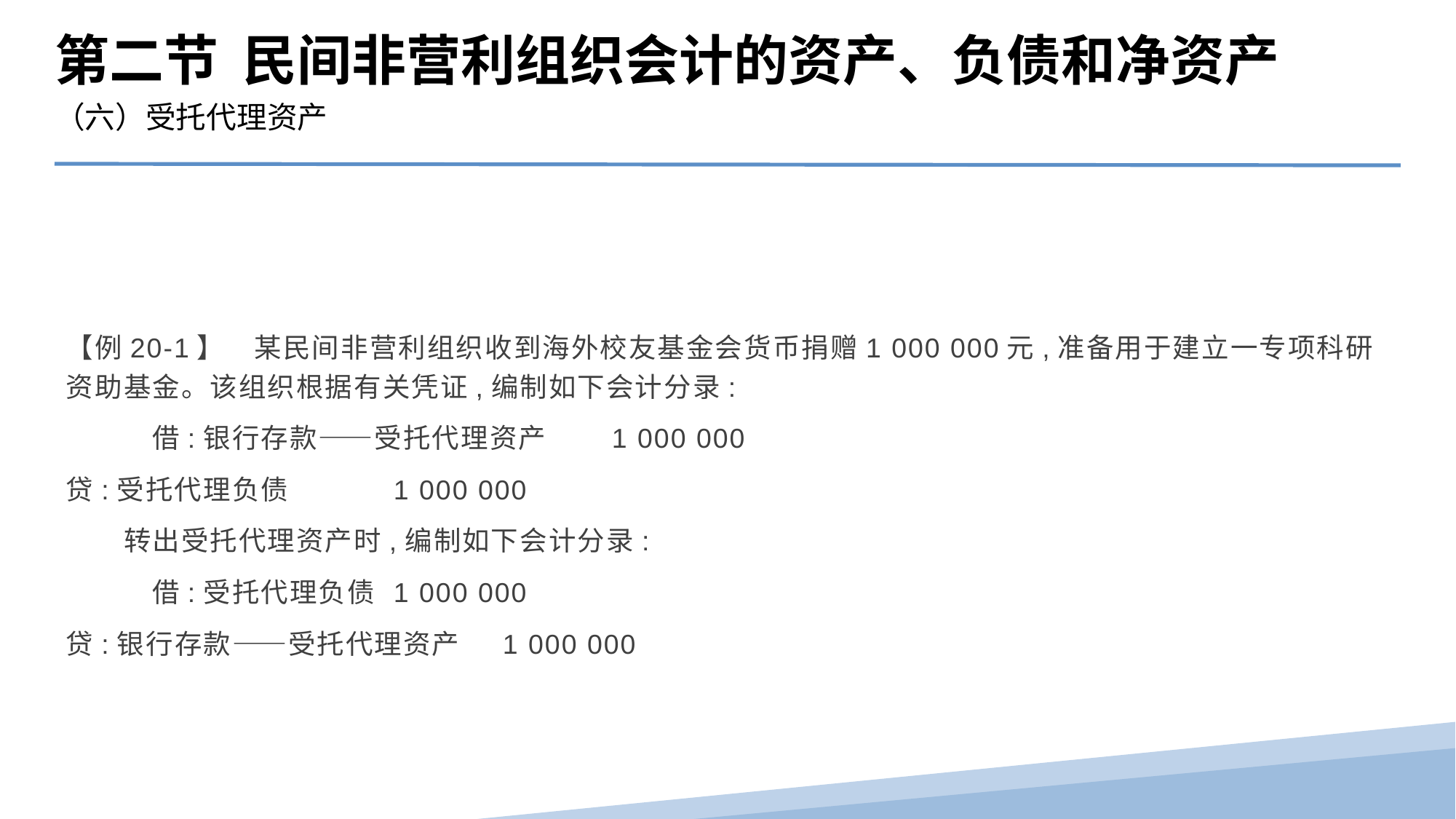

第二节  民间非营利组织会计的资产、负债和净资产
（六）受托代理资产
【例20-1】　某民间非营利组织收到海外校友基金会货币捐赠1 000 000元,准备用于建立一专项科研资助基金。该组织根据有关凭证,编制如下会计分录:
　　　借:银行存款——受托代理资产	1 000 000
贷:受托代理负债	1 000 000
　　转出受托代理资产时,编制如下会计分录:
　　　借:受托代理负债	1 000 000
贷:银行存款——受托代理资产	1 000 000